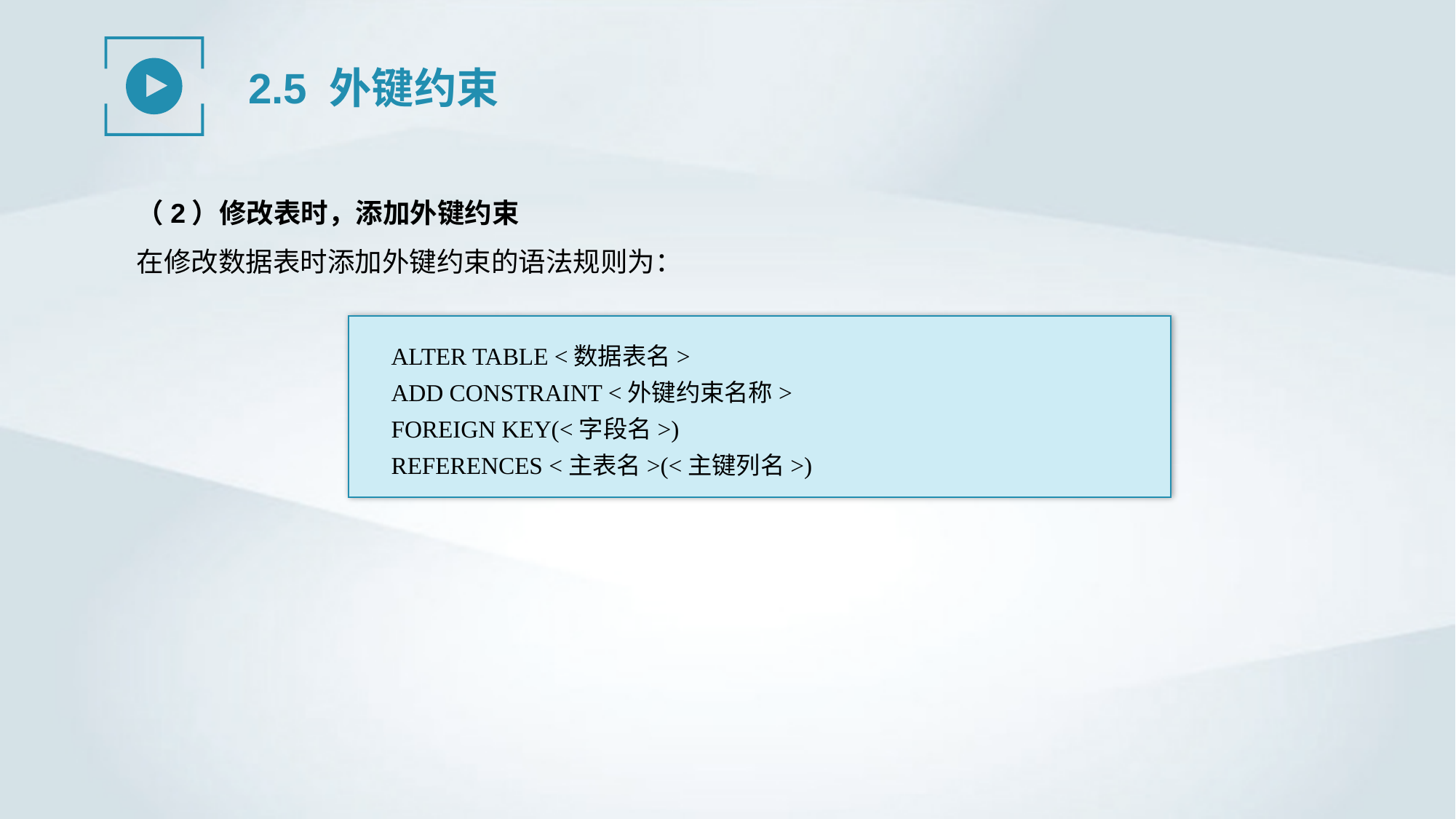

2.5 外键约束
（2）修改表时，添加外键约束
在修改数据表时添加外键约束的语法规则为：
ALTER TABLE <数据表名>
ADD CONSTRAINT <外键约束名称>
FOREIGN KEY(<字段名>)
REFERENCES <主表名>(<主键列名>)